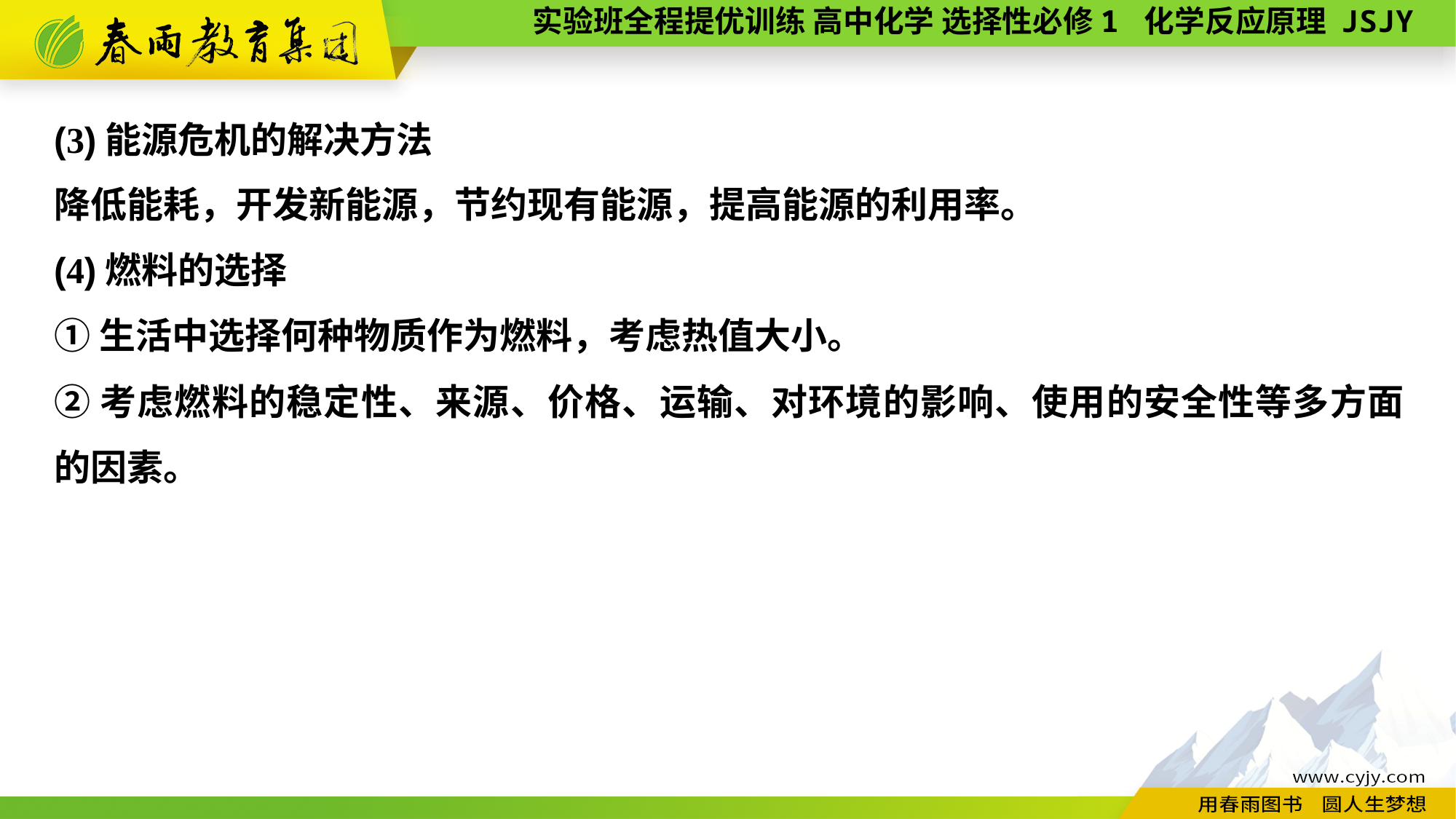

(3)能源危机的解决方法
降低能耗，开发新能源，节约现有能源，提高能源的利用率。
(4)燃料的选择
①生活中选择何种物质作为燃料，考虑热值大小。
②考虑燃料的稳定性、来源、价格、运输、对环境的影响、使用的安全性等多方面的因素。